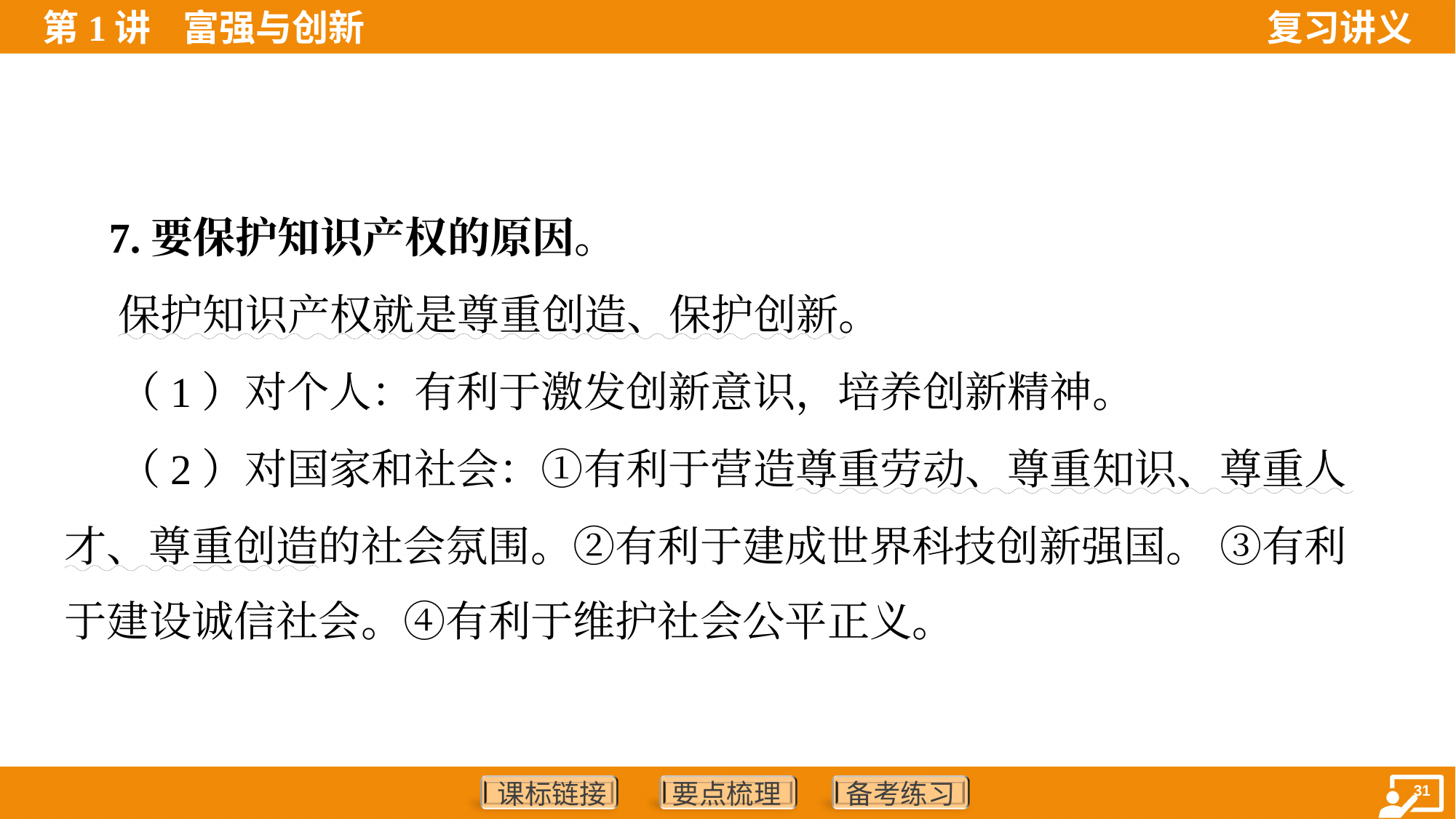

7.要保护知识产权的原因。
    保护知识产权就是尊重创造、保护创新。
    （1）对个人：有利于激发创新意识，培养创新精神。
    （2）对国家和社会：①有利于营造尊重劳动、尊重知识、尊重人
才、尊重创造的社会氛围。②有利于建成世界科技创新强国。 ③有利
于建设诚信社会。④有利于维护社会公平正义。